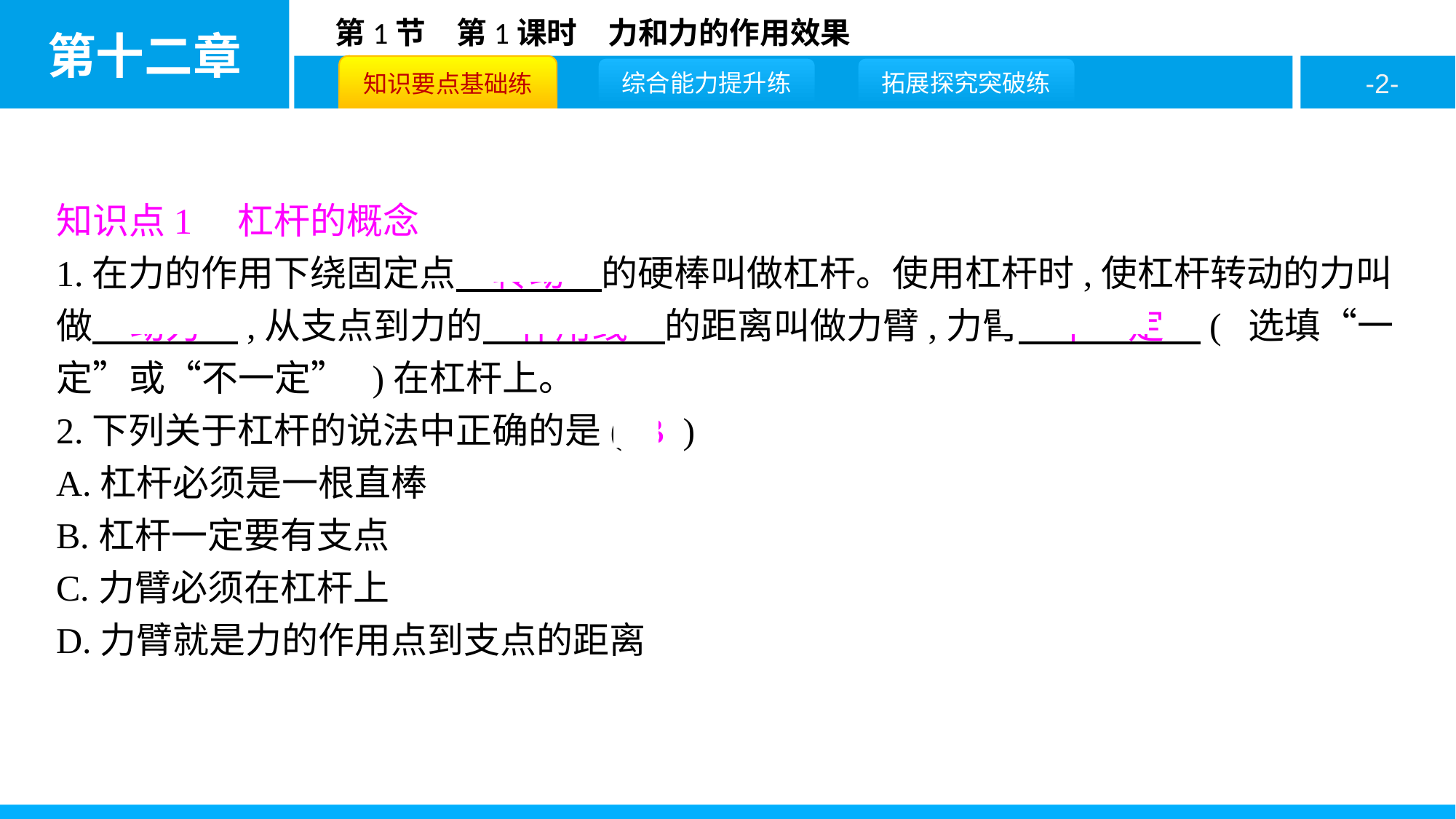

知识点1　杠杆的概念
1.在力的作用下绕固定点　转动　的硬棒叫做杠杆。使用杠杆时,使杠杆转动的力叫做　动力　,从支点到力的　作用线　的距离叫做力臂,力臂　不一定　(  选填“一定”或“不一定”  )在杠杆上。
2.下列关于杠杆的说法中正确的是(  B  )
A.杠杆必须是一根直棒
B.杠杆一定要有支点
C.力臂必须在杠杆上
D.力臂就是力的作用点到支点的距离